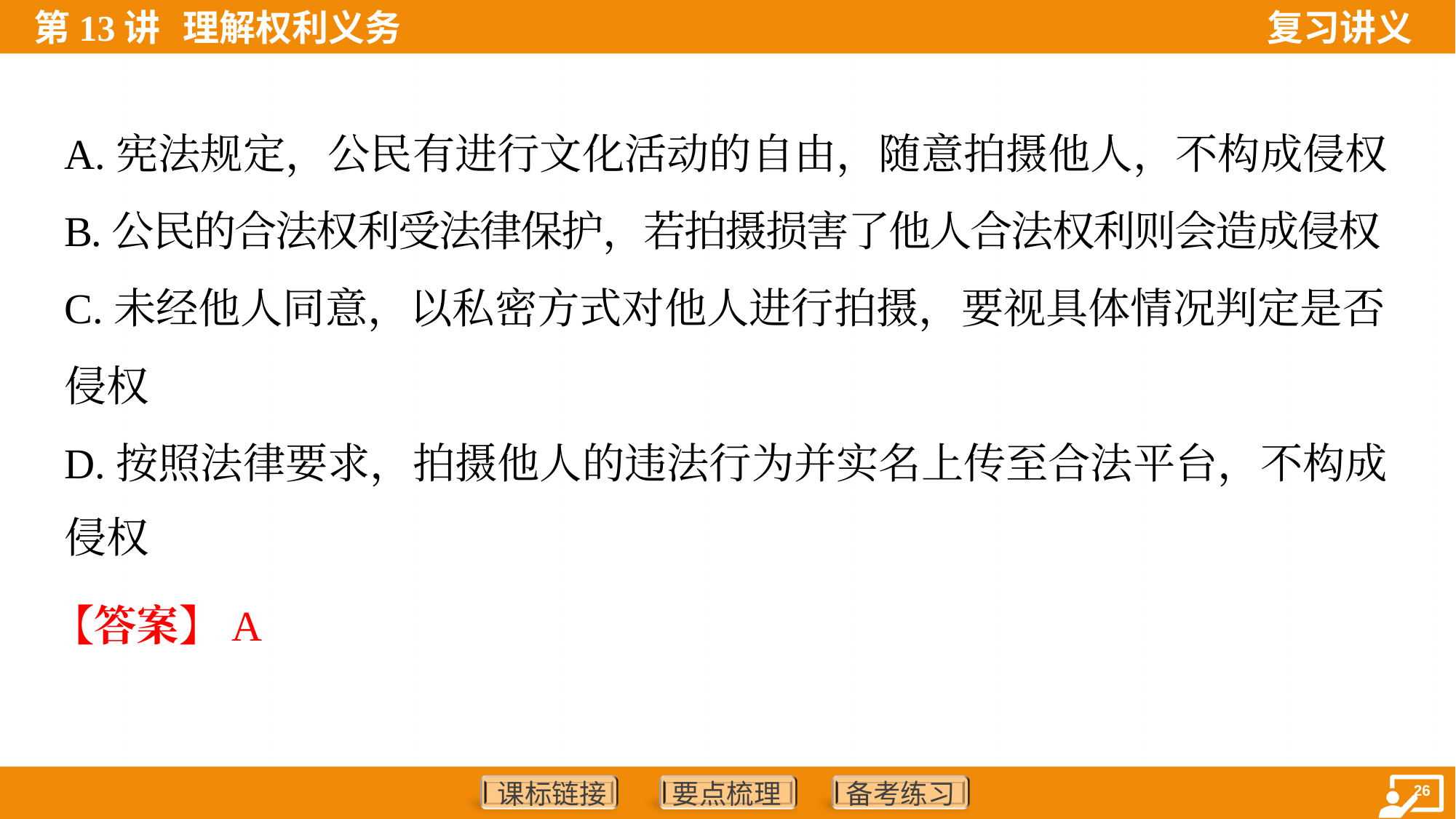

A.宪法规定，公民有进行文化活动的自由，随意拍摄他人，不构成侵权
B.公民的合法权利受法律保护，若拍摄损害了他人合法权利则会造成侵权
C.未经他人同意，以私密方式对他人进行拍摄，要视具体情况判定是否
侵权
D.按照法律要求，拍摄他人的违法行为并实名上传至合法平台，不构成
侵权
【答案】A